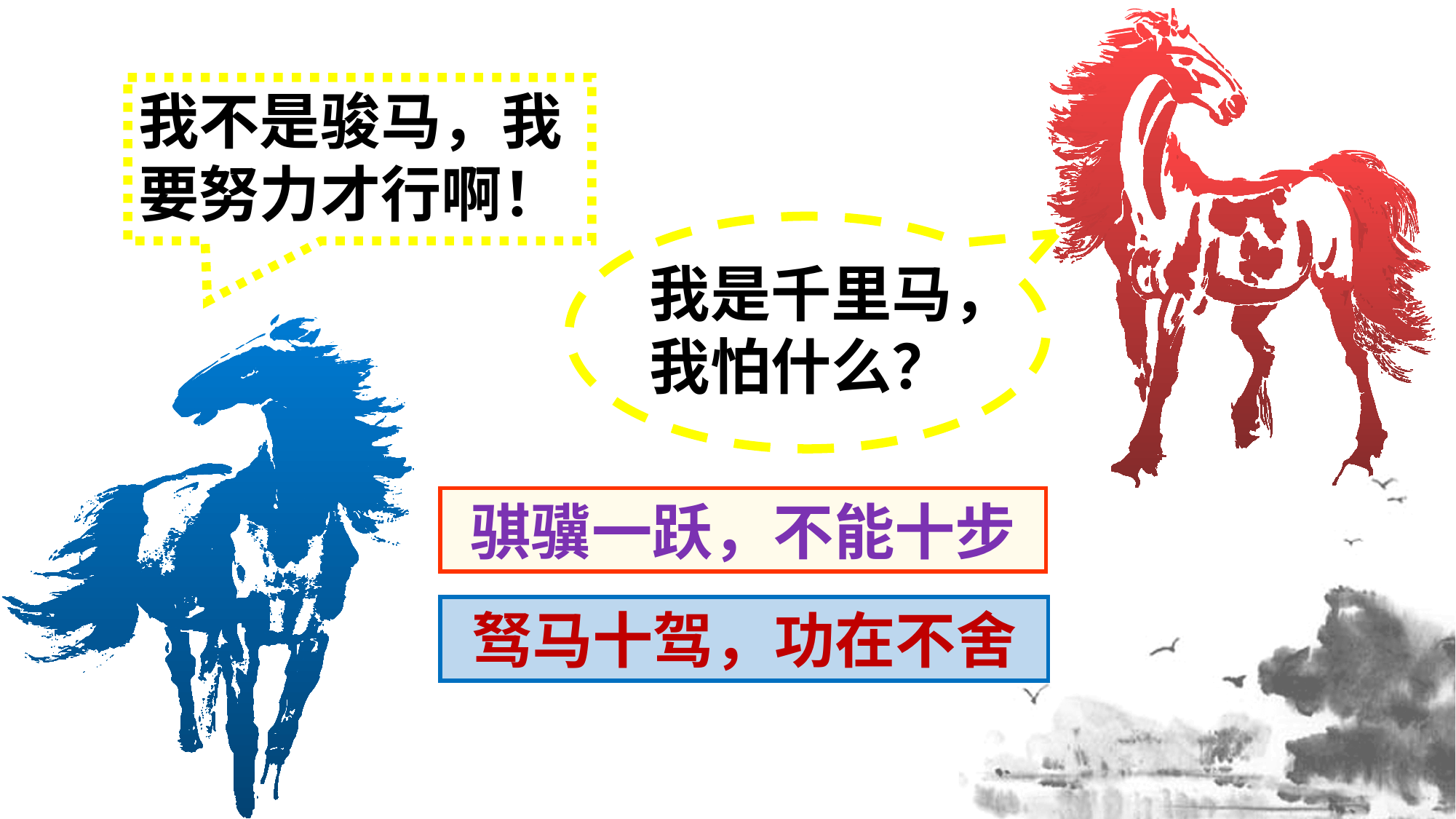

我不是骏马，我要努力才行啊！
我是千里马，我怕什么？

骐骥一跃，不能十步
驽马十驾，功在不舍